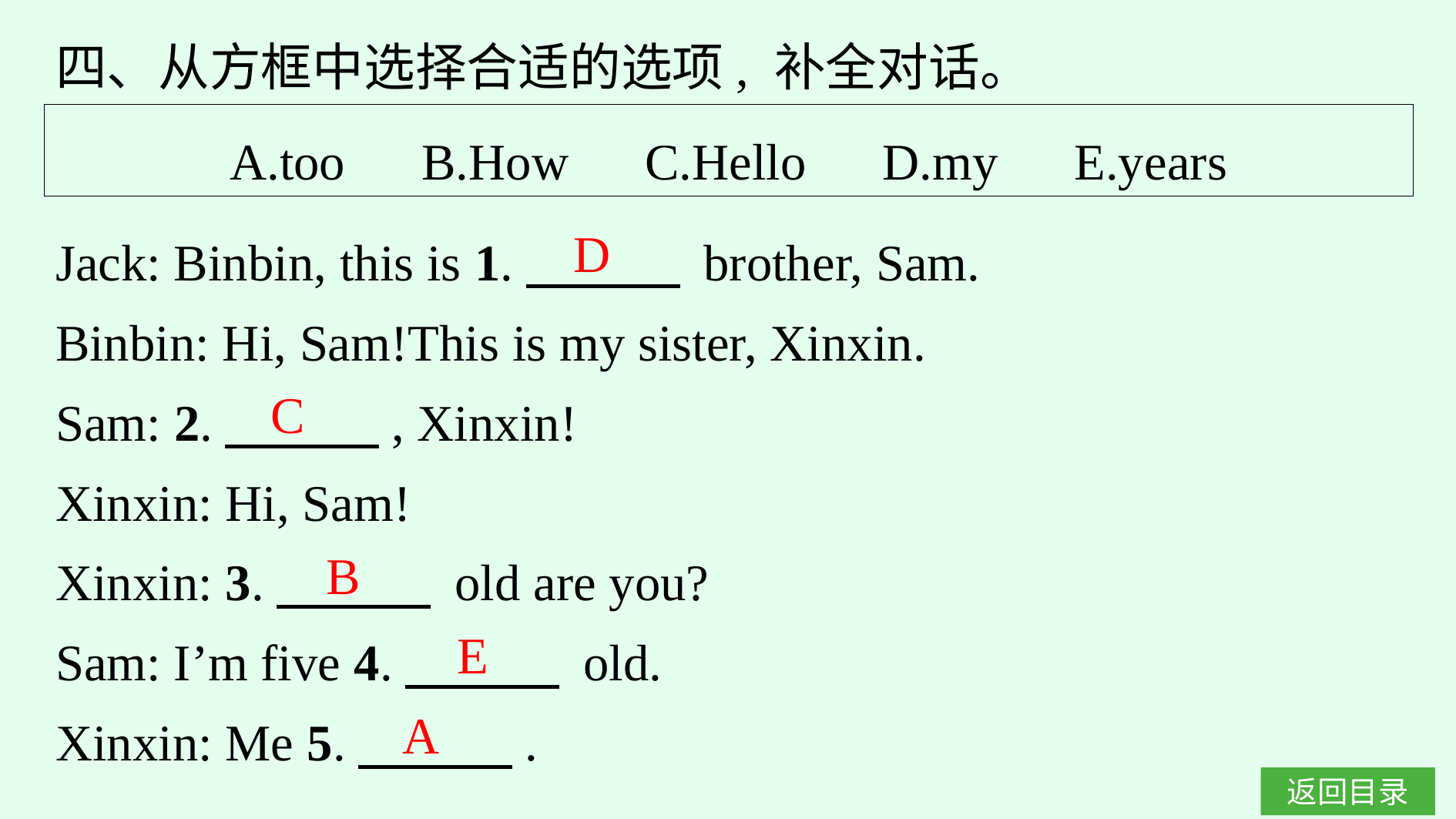

四、从方框中选择合适的选项, 补全对话。
A.too　B.How　C.Hello　D.my　E.years
Jack: Binbin, this is 1.　　　 brother, Sam.
Binbin: Hi, Sam!This is my sister, Xinxin.
Sam: 2.　　　, Xinxin!
Xinxin: Hi, Sam!
Xinxin: 3.　　　 old are you?
Sam: I’m five 4.　　　 old.
Xinxin: Me 5.　　　.
D
C
B
E
A